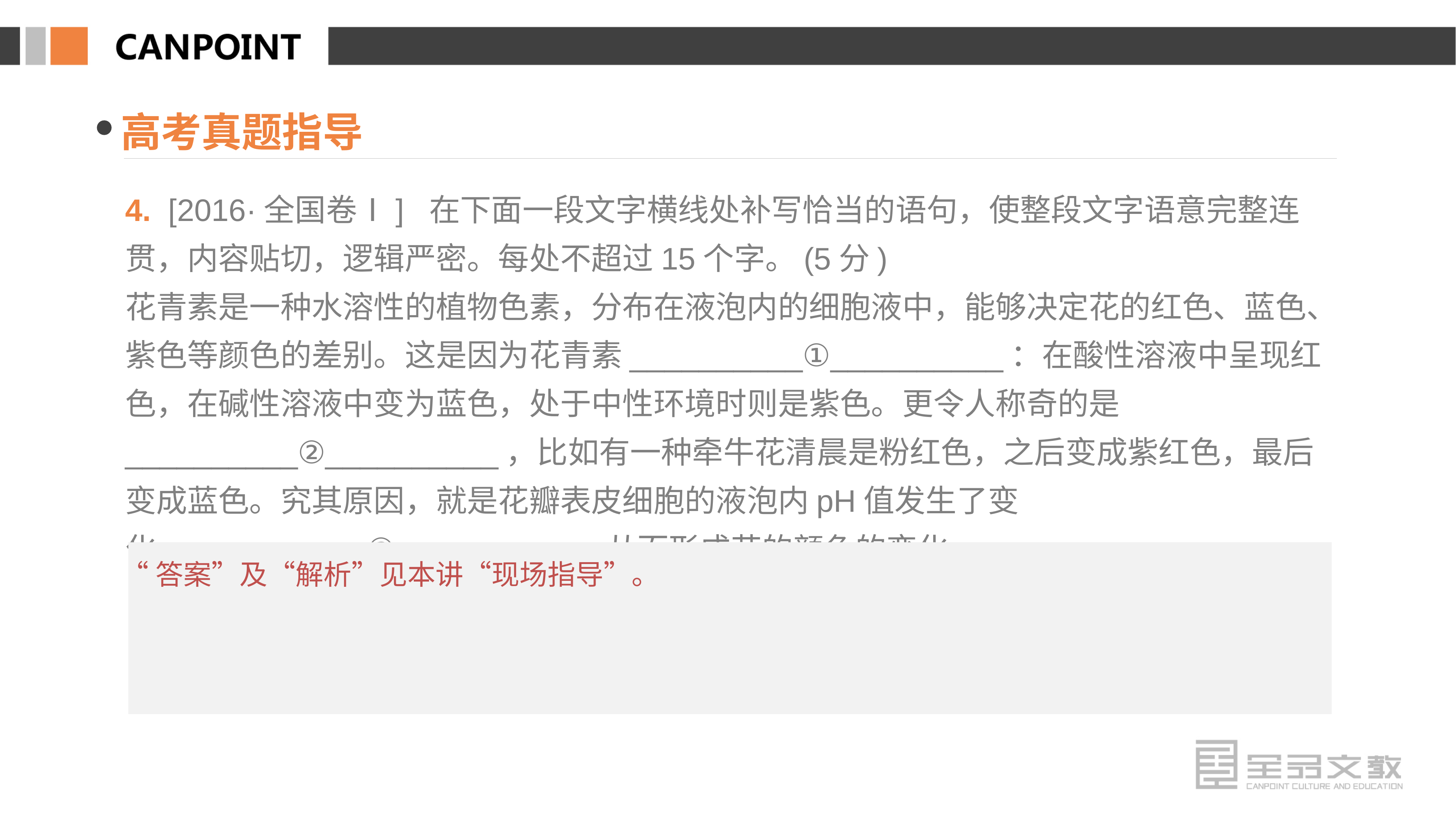

高考真题指导

4.  [2016·全国卷Ⅰ]  在下面一段文字横线处补写恰当的语句，使整段文字语意完整连贯，内容贴切，逻辑严密。每处不超过15个字。(5分)
花青素是一种水溶性的植物色素，分布在液泡内的细胞液中，能够决定花的红色、蓝色、紫色等颜色的差别。这是因为花青素__________①__________：在酸性溶液中呈现红色，在碱性溶液中变为蓝色，处于中性环境时则是紫色。更令人称奇的是__________②__________，比如有一种牵牛花清晨是粉红色，之后变成紫红色，最后变成蓝色。究其原因，就是花瓣表皮细胞的液泡内pH值发生了变化，__________③__________，从而形成花的颜色的变化。

“答案”及“解析”见本讲“现场指导”。